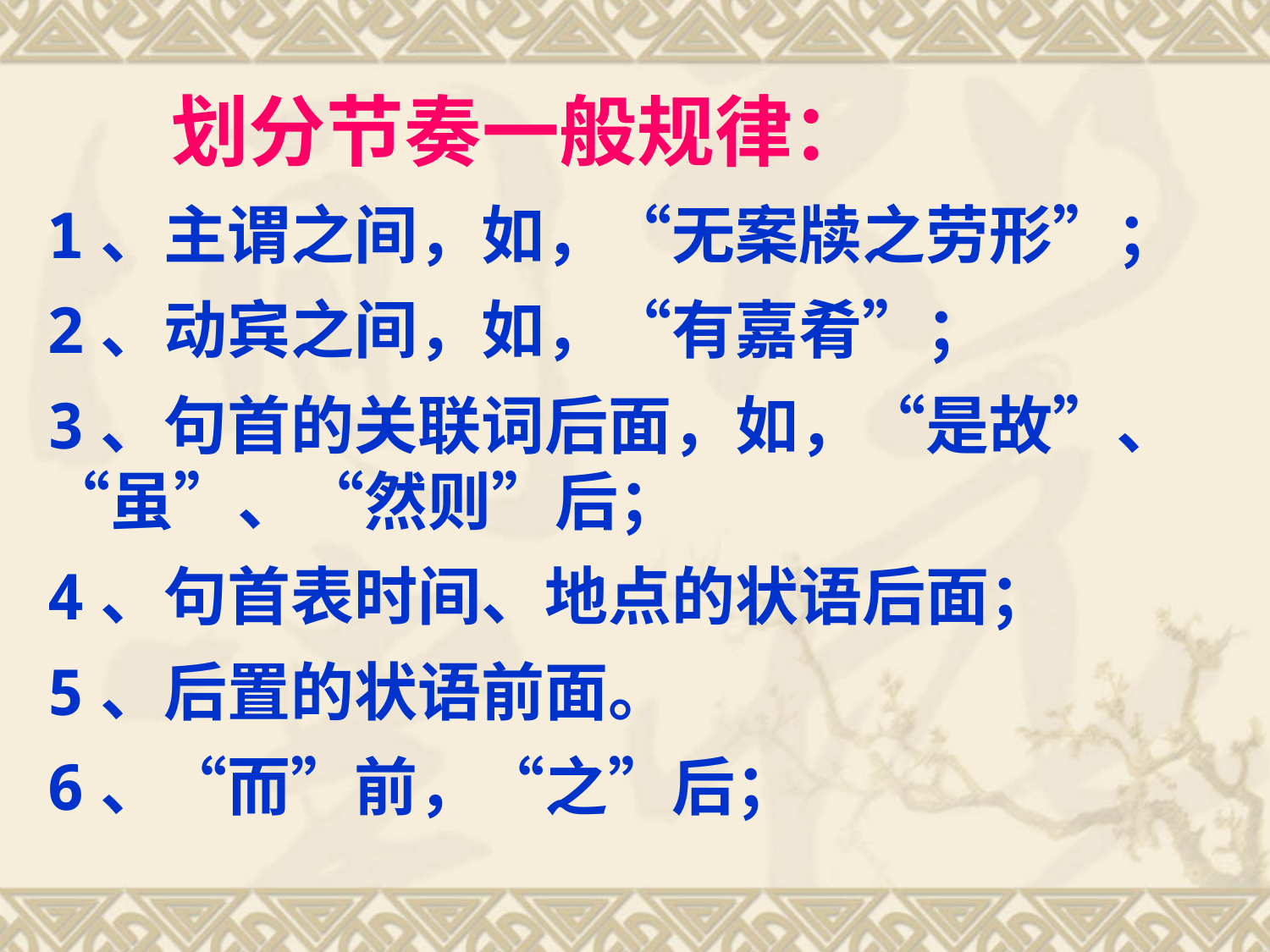

划分节奏一般规律：
1、主谓之间，如，“无案牍之劳形”；
2、动宾之间，如，“有嘉肴”；
3、句首的关联词后面，如，“是故”、“虽”、“然则”后；
4、句首表时间、地点的状语后面；
5、后置的状语前面。
6、“而”前，“之”后；